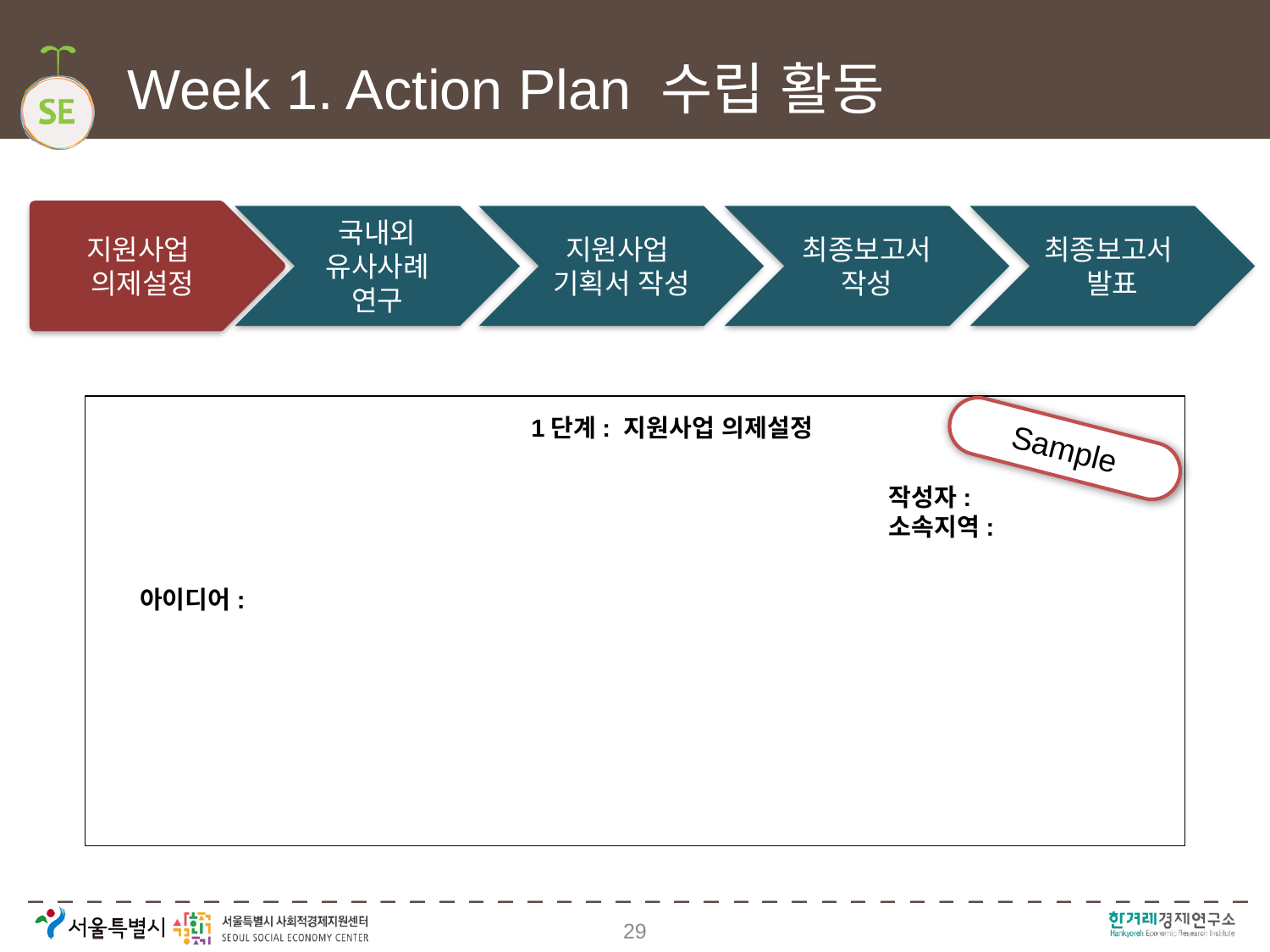

# Week 1. Action Plan 수립 활동
지원사업
의제설정
국내외 유사사례 연구
지원사업
기획서 작성
최종보고서 작성
최종보고서
발표

1단계: 지원사업 의제설정
Sample
작성자:
소속지역:
아이디어:
29